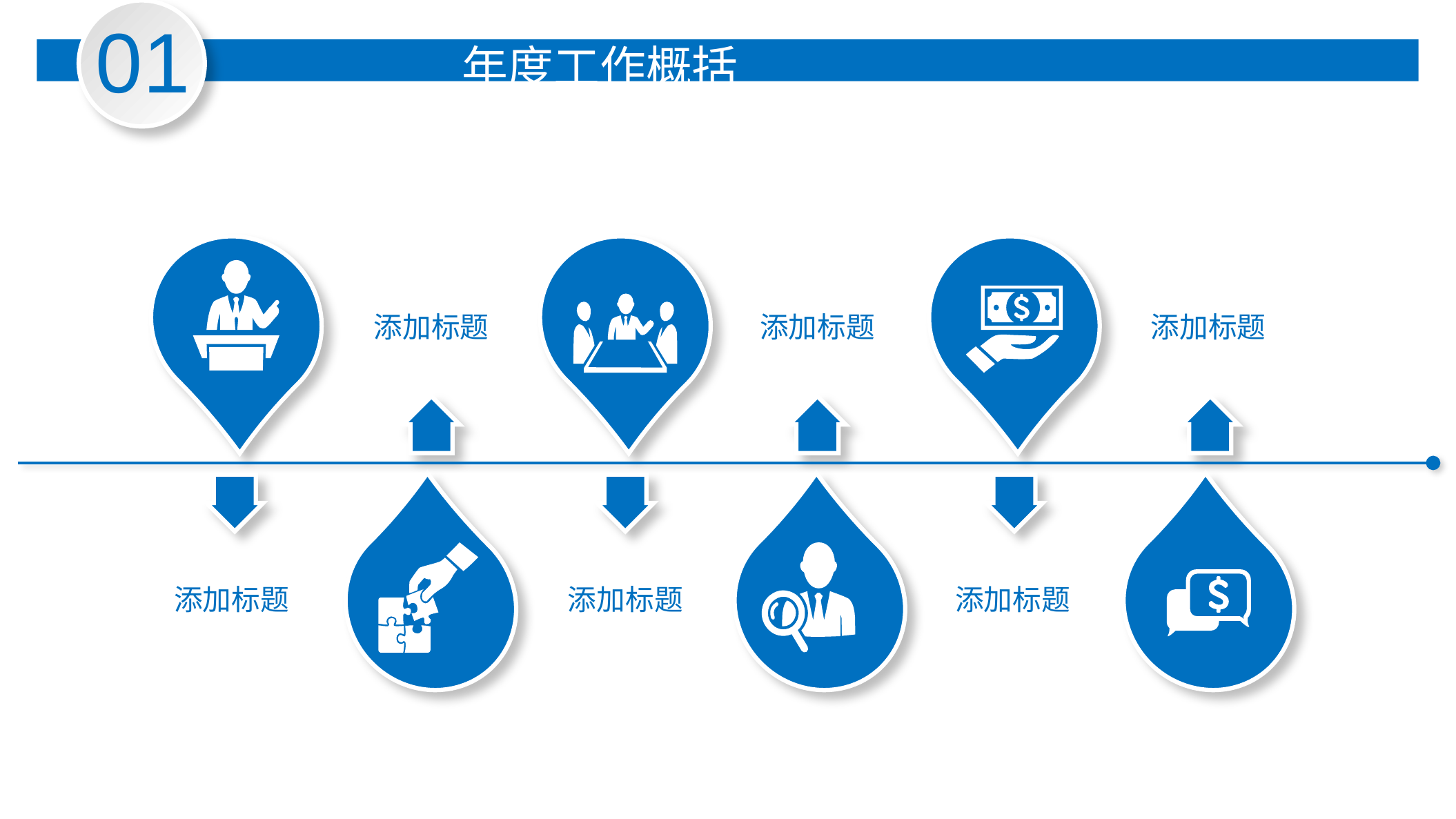

01
年度工作概括

添加标题
添加标题
添加标题

添加标题
添加标题
添加标题